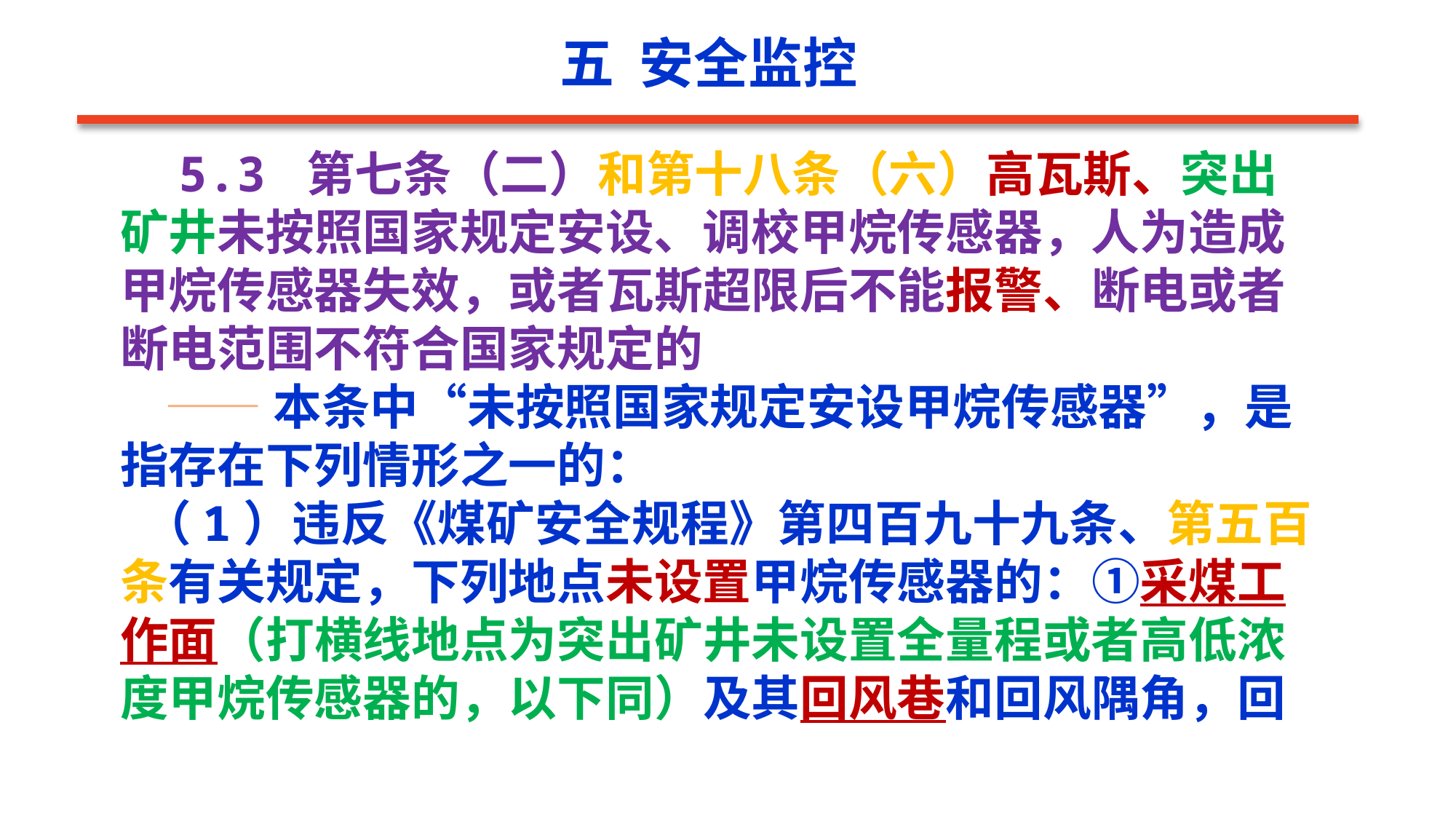

五  安全监控
  5.3 第七条（二）和第十八条（六）高瓦斯、突出矿井未按照国家规定安设、调校甲烷传感器，人为造成甲烷传感器失效，或者瓦斯超限后不能报警、断电或者断电范围不符合国家规定的
    ——本条中“未按照国家规定安设甲烷传感器”，是指存在下列情形之一的：
 （1）违反《煤矿安全规程》第四百九十九条、第五百条有关规定，下列地点未设置甲烷传感器的：①采煤工作面（打横线地点为突出矿井未设置全量程或者高低浓度甲烷传感器的，以下同）及其回风巷和回风隅角，回